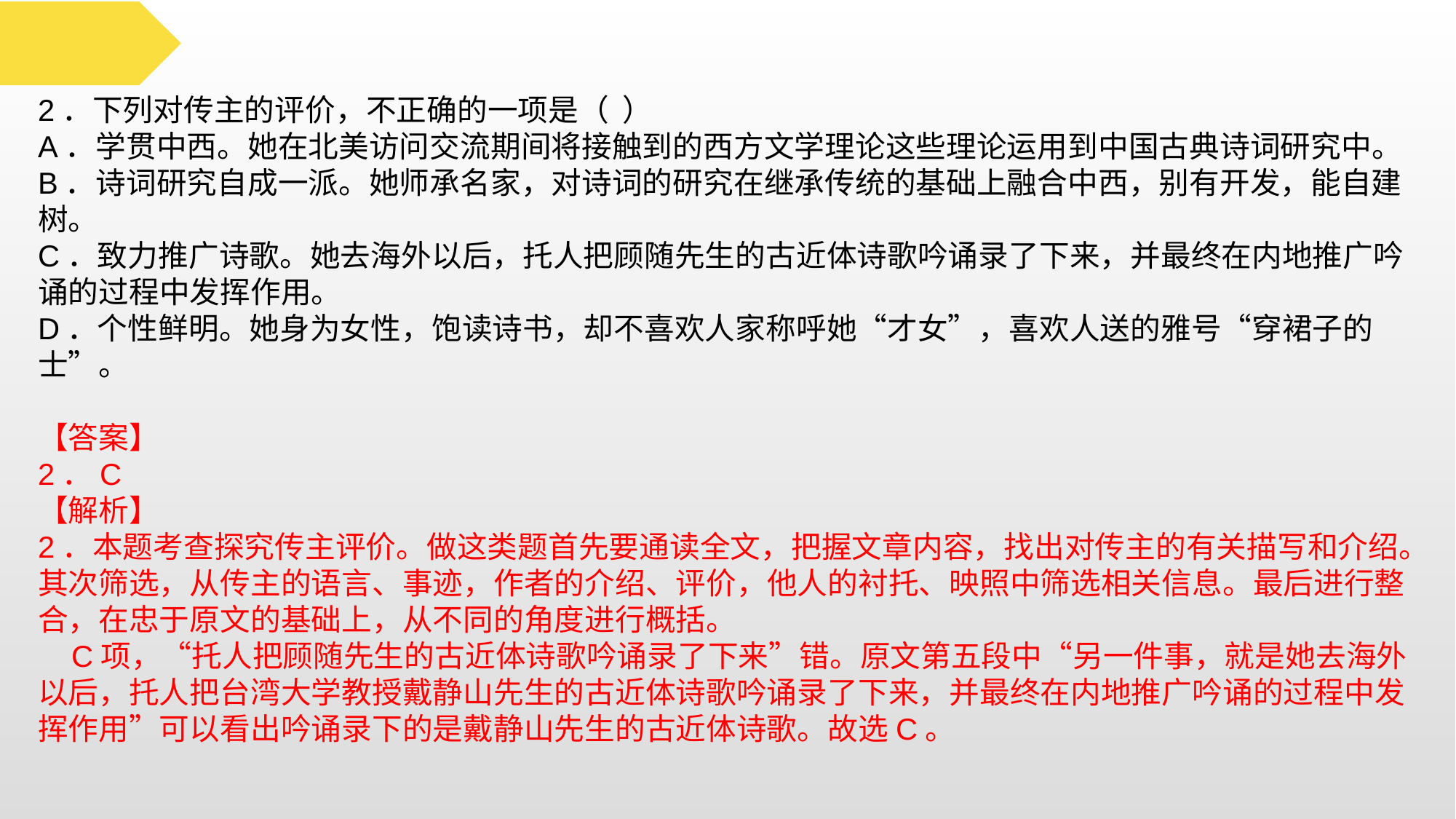

2．下列对传主的评价，不正确的一项是（  ）
A．学贯中西。她在北美访问交流期间将接触到的西方文学理论这些理论运用到中国古典诗词研究中。
B．诗词研究自成一派。她师承名家，对诗词的研究在继承传统的基础上融合中西，别有开发，能自建树。
C．致力推广诗歌。她去海外以后，托人把顾随先生的古近体诗歌吟诵录了下来，并最终在内地推广吟诵的过程中发挥作用。
D．个性鲜明。她身为女性，饱读诗书，却不喜欢人家称呼她“才女”，喜欢人送的雅号“穿裙子的士”。

【答案】
2．C
【解析】
2．本题考查探究传主评价。做这类题首先要通读全文，把握文章内容，找出对传主的有关描写和介绍。其次筛选，从传主的语言、事迹，作者的介绍、评价，他人的衬托、映照中筛选相关信息。最后进行整合，在忠于原文的基础上，从不同的角度进行概括。
    C项，“托人把顾随先生的古近体诗歌吟诵录了下来”错。原文第五段中“另一件事，就是她去海外以后，托人把台湾大学教授戴静山先生的古近体诗歌吟诵录了下来，并最终在内地推广吟诵的过程中发挥作用”可以看出吟诵录下的是戴静山先生的古近体诗歌。故选C。